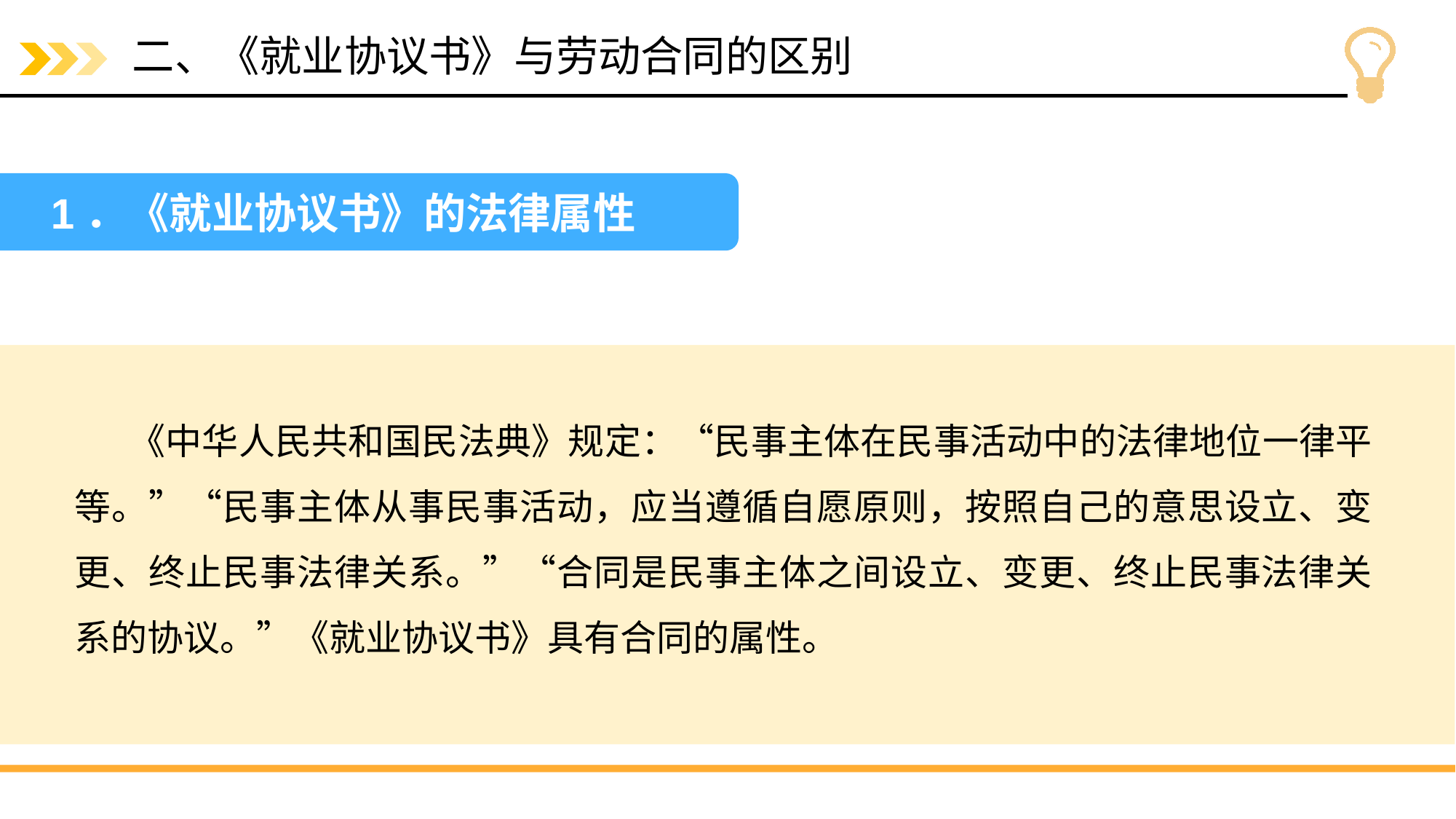

13
# 二、《就业协议书》与劳动合同的区别
1．《就业协议书》的法律属性

《中华人民共和国民法典》规定：“民事主体在民事活动中的法律地位一律平等。”“民事主体从事民事活动，应当遵循自愿原则，按照自己的意思设立、变更、终止民事法律关系。”“合同是民事主体之间设立、变更、终止民事法律关系的协议。”《就业协议书》具有合同的属性。